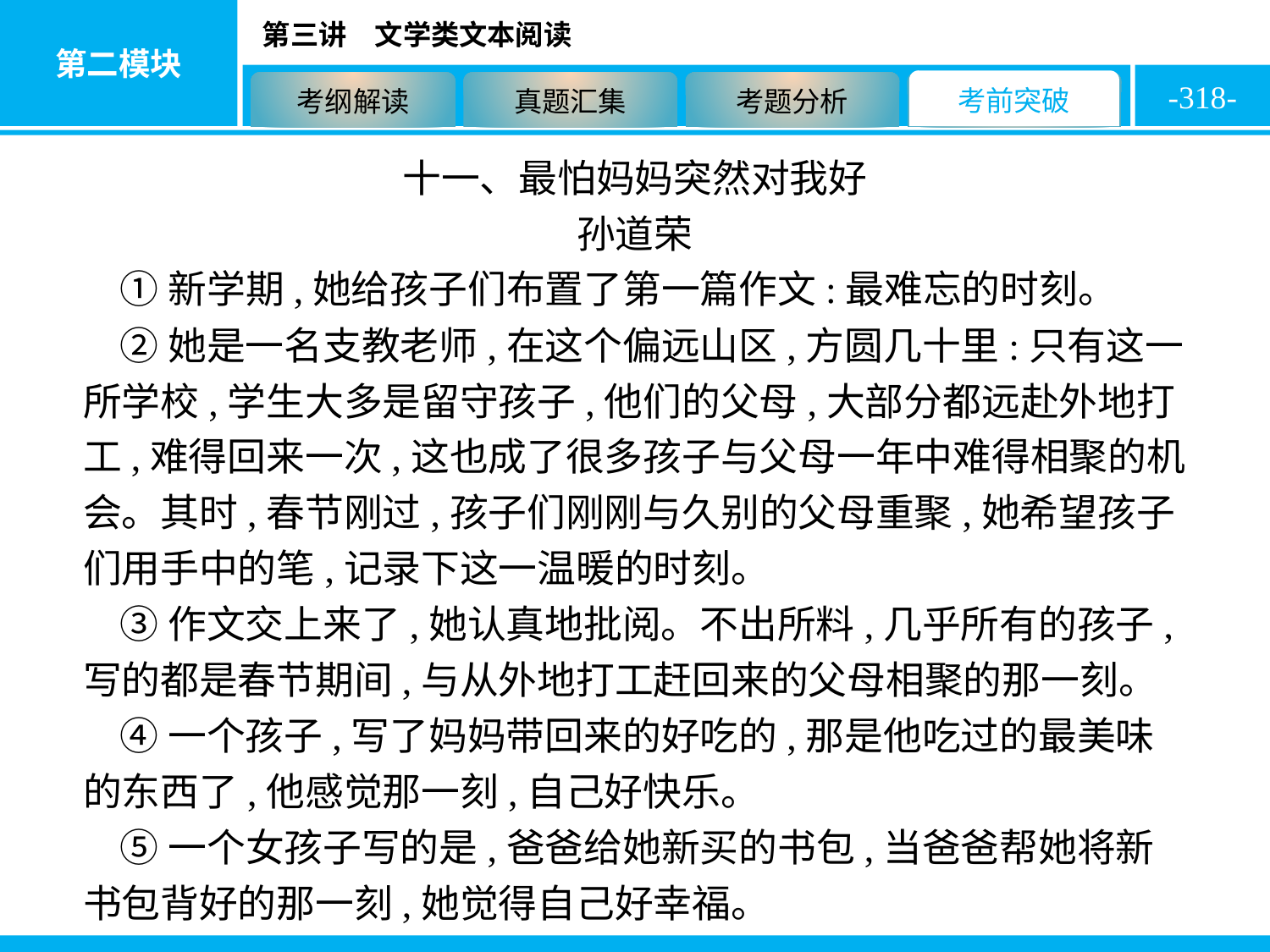

-318-
十一、最怕妈妈突然对我好
孙道荣
①新学期,她给孩子们布置了第一篇作文:最难忘的时刻。
②她是一名支教老师,在这个偏远山区,方圆几十里:只有这一所学校,学生大多是留守孩子,他们的父母,大部分都远赴外地打工,难得回来一次,这也成了很多孩子与父母一年中难得相聚的机会。其时,春节刚过,孩子们刚刚与久别的父母重聚,她希望孩子们用手中的笔,记录下这一温暖的时刻。
③作文交上来了,她认真地批阅。不出所料,几乎所有的孩子,写的都是春节期间,与从外地打工赶回来的父母相聚的那一刻。
④一个孩子,写了妈妈带回来的好吃的,那是他吃过的最美味的东西了,他感觉那一刻,自己好快乐。
⑤一个女孩子写的是,爸爸给她新买的书包,当爸爸帮她将新书包背好的那一刻,她觉得自己好幸福。